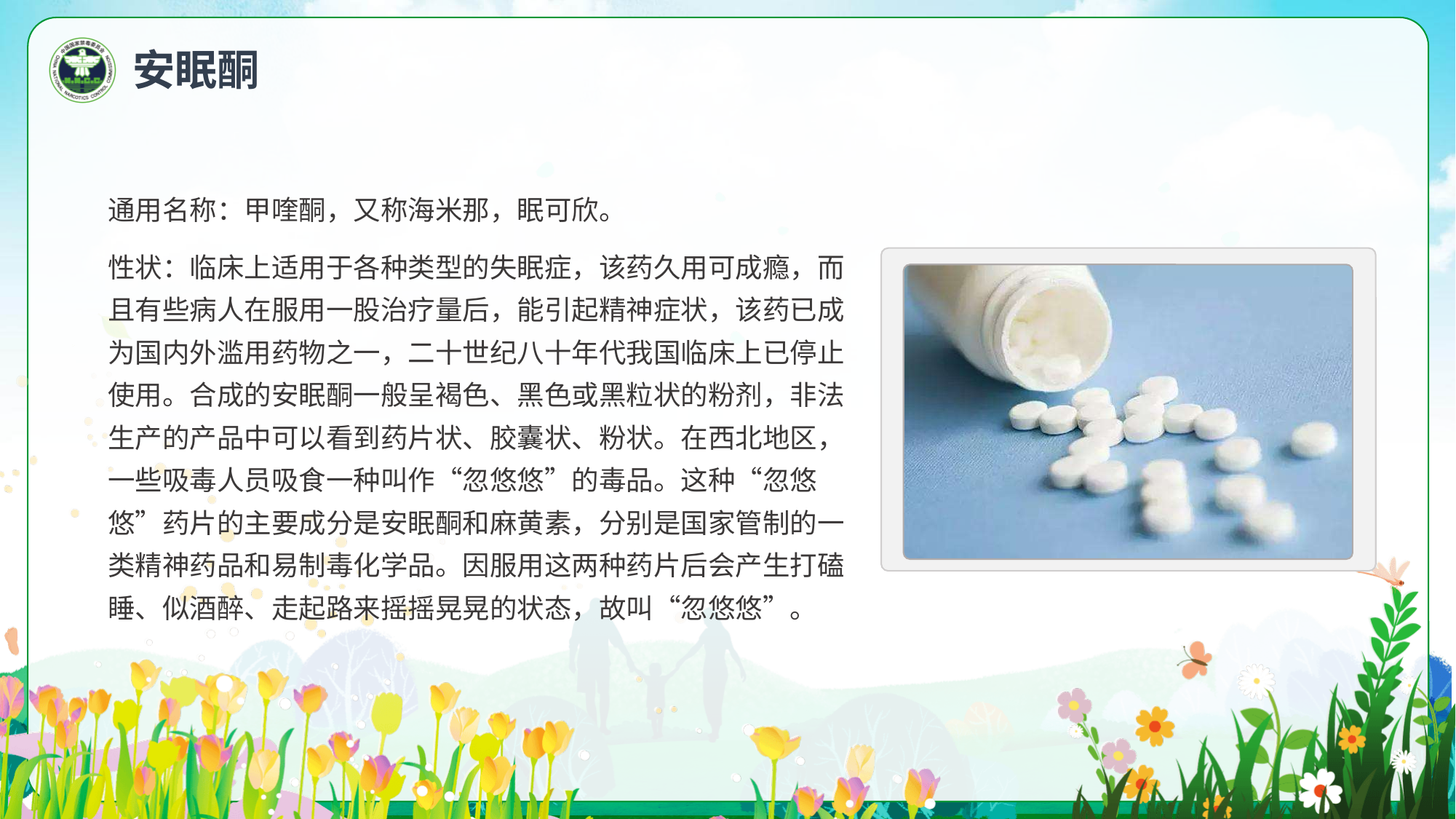

安眠酮
通用名称：甲喹酮，又称海米那，眠可欣。
性状：临床上适用于各种类型的失眠症，该药久用可成瘾，而且有些病人在服用一股治疗量后，能引起精神症状，该药已成为国内外滥用药物之一，二十世纪八十年代我国临床上已停止使用。合成的安眠酮一般呈褐色、黑色或黑粒状的粉剂，非法生产的产品中可以看到药片状、胶囊状、粉状。在西北地区，一些吸毒人员吸食一种叫作“忽悠悠”的毒品。这种“忽悠悠”药片的主要成分是安眠酮和麻黄素，分别是国家管制的一类精神药品和易制毒化学品。因服用这两种药片后会产生打磕睡、似酒醉、走起路来摇摇晃晃的状态，故叫“忽悠悠”。